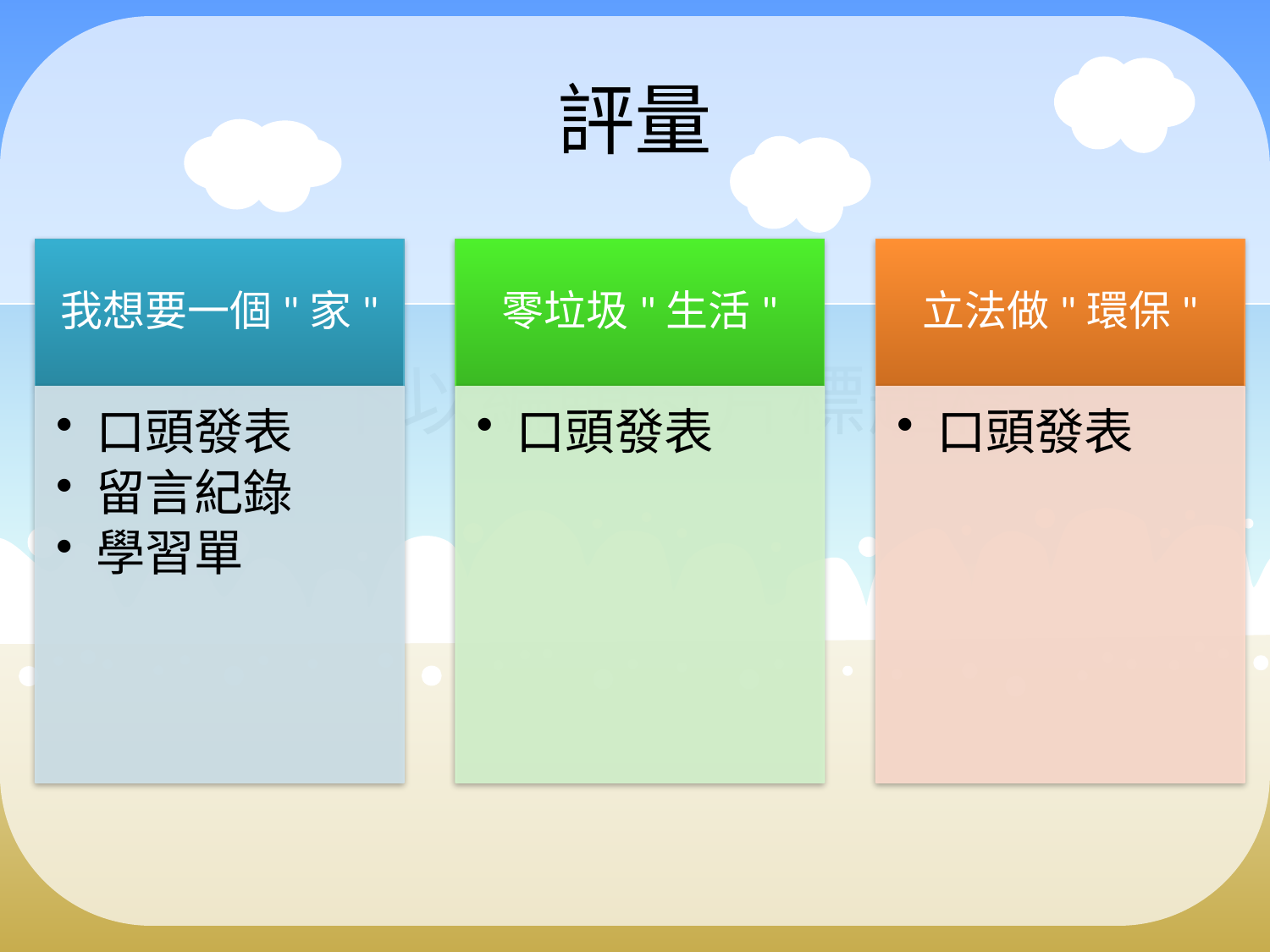

# 評量
我想要一個"家"
口頭發表
留言紀錄
學習單
零垃圾"生活"
口頭發表
立法做"環保"
口頭發表